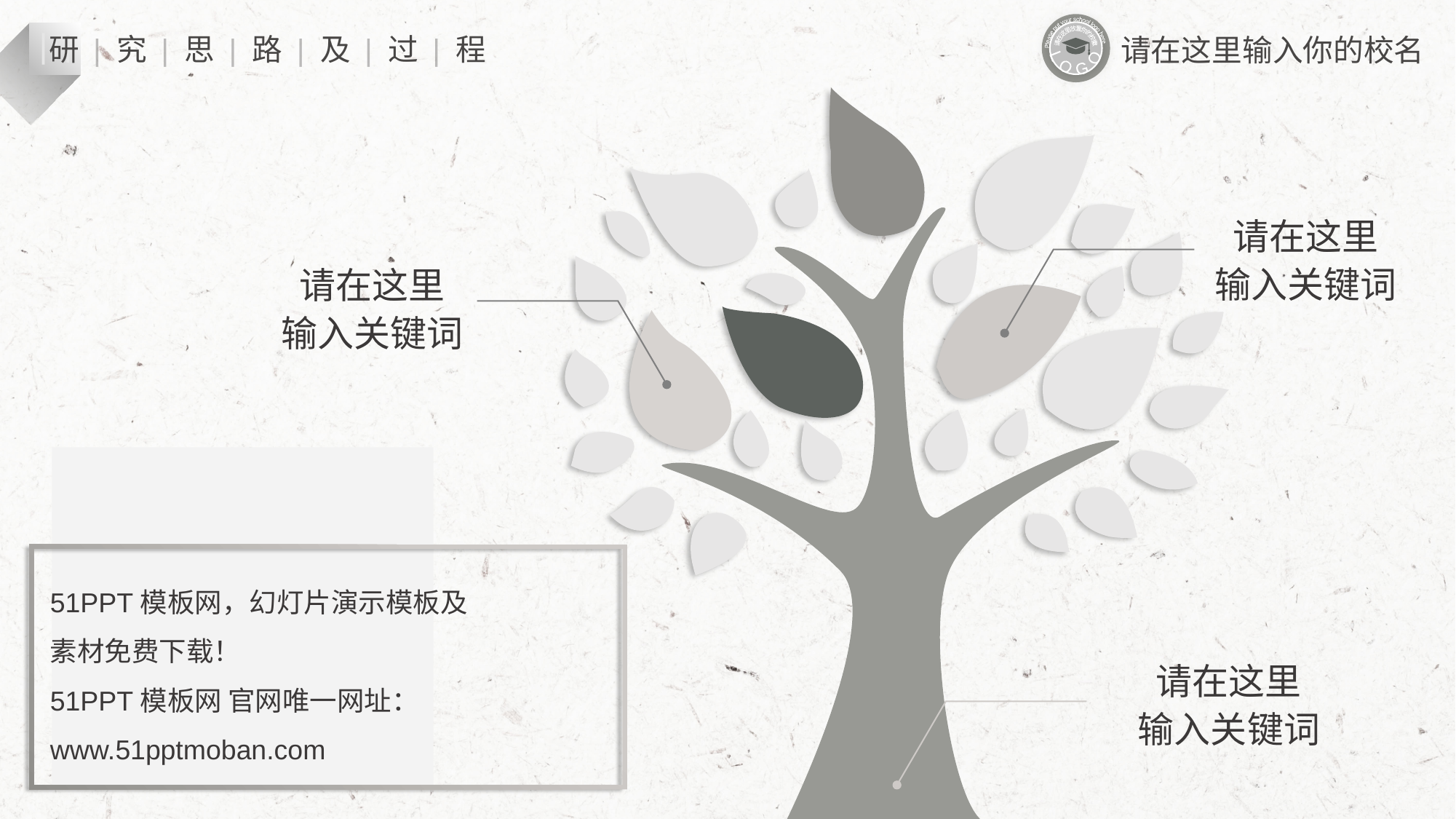

Please put your school logo here

L O G O
请在这里放置你的校徽

三

研 | 究 | 思 | 路 | 及 | 过 | 程
请在这里输入你的校名

请在这里
输入关键词

请在这里
输入关键词

51PPT模板网，幻灯片演示模板及
素材免费下载！
51PPT模板网 官网唯一网址：www.51pptmoban.com
请在这里
输入关键词